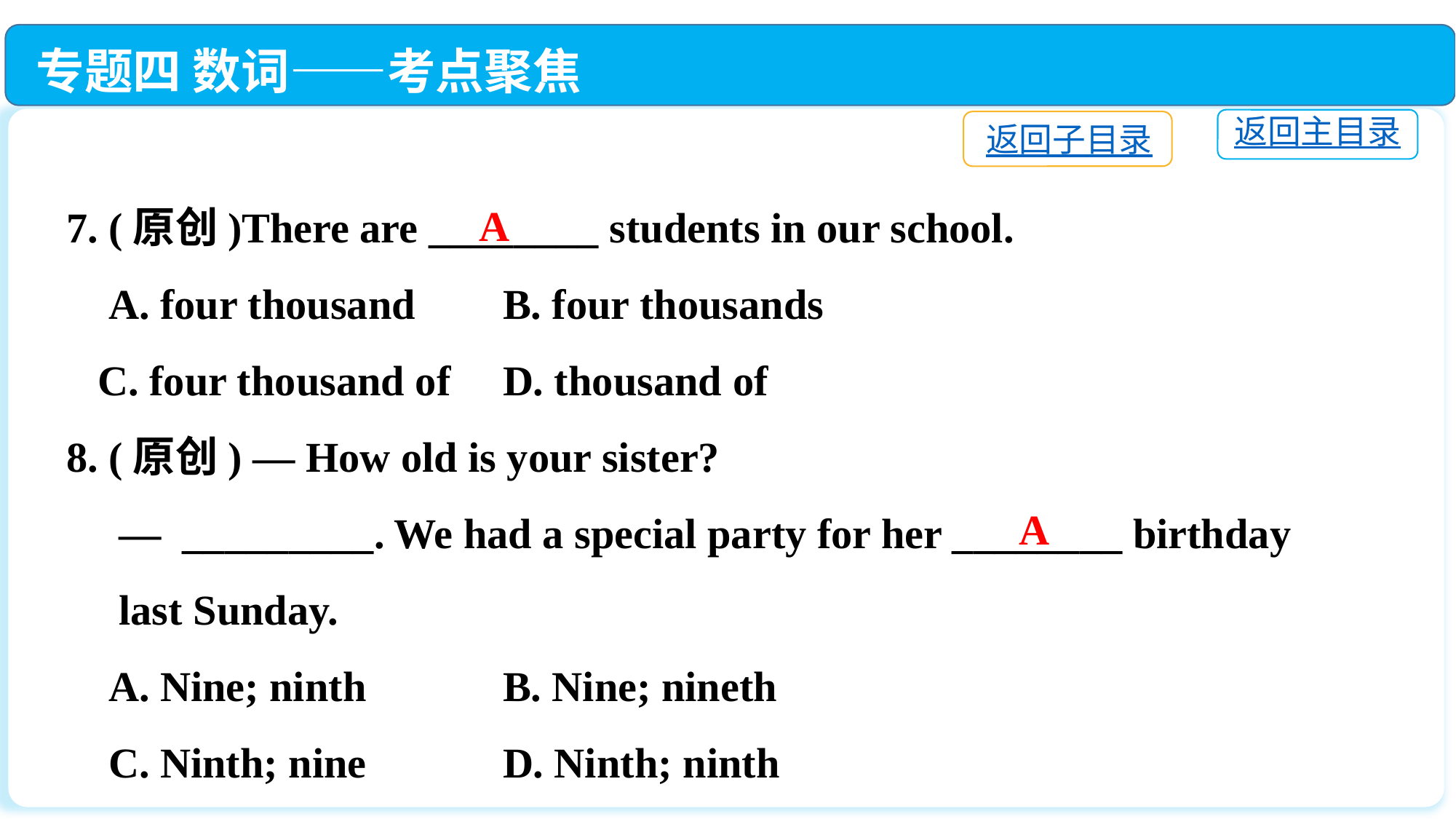

专题四 数词——考点聚焦

返回主目录

返回子目录
7. (原创)There are ________ students in our school.
    A. four thousand	B. four thousands
   C. four thousand of	D. thousand of
8. (原创) — How old is your sister?
     —  _________. We had a special party for her ________ birthday
     last Sunday.
    A. Nine; ninth		B. Nine; nineth
    C. Ninth; nine		D. Ninth; ninth
A
A